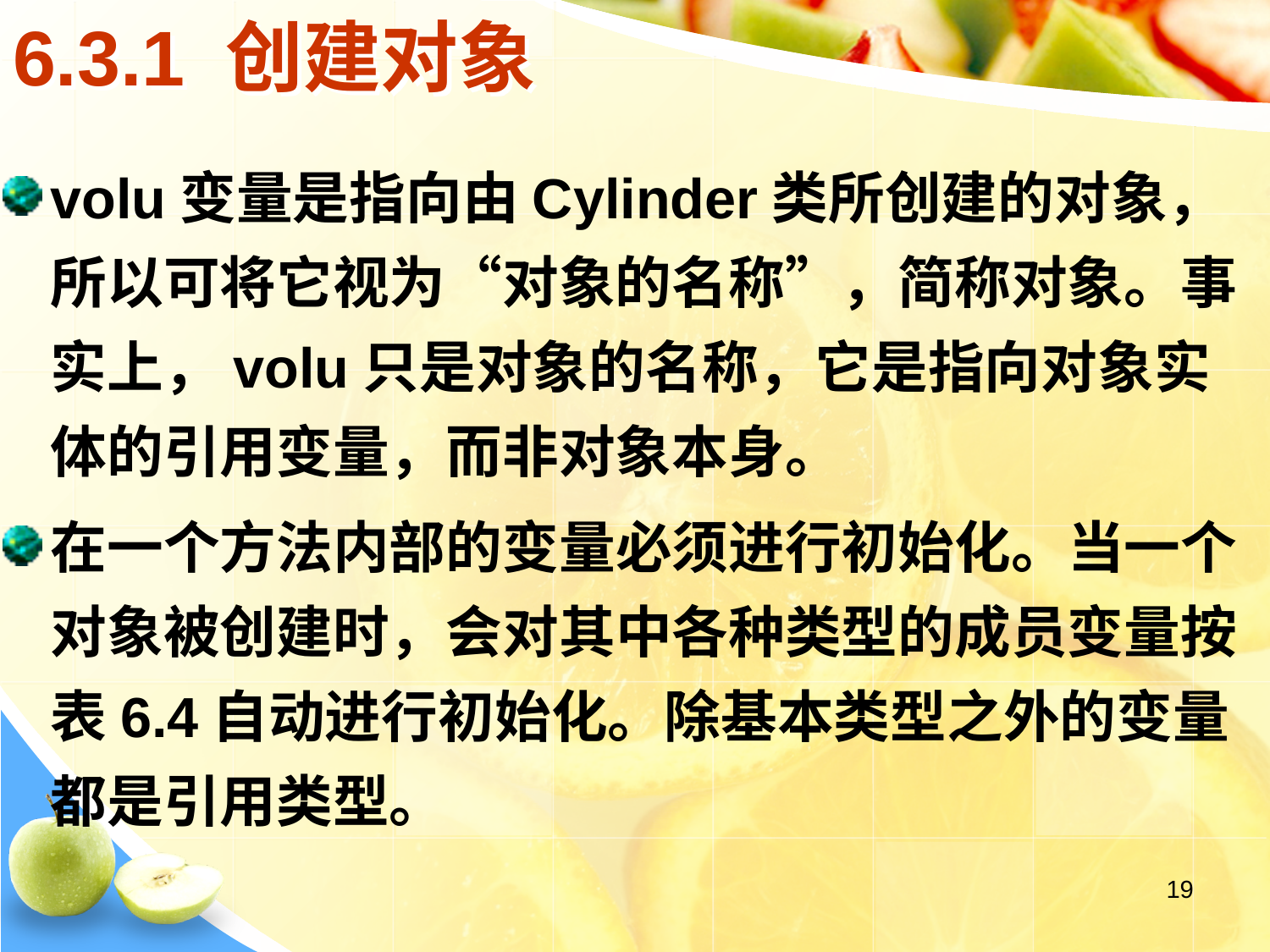

# 6.3.1 创建对象
volu变量是指向由Cylinder类所创建的对象，所以可将它视为“对象的名称”，简称对象。事实上，volu只是对象的名称，它是指向对象实体的引用变量，而非对象本身。
在一个方法内部的变量必须进行初始化。当一个对象被创建时，会对其中各种类型的成员变量按表6.4自动进行初始化。除基本类型之外的变量都是引用类型。

19